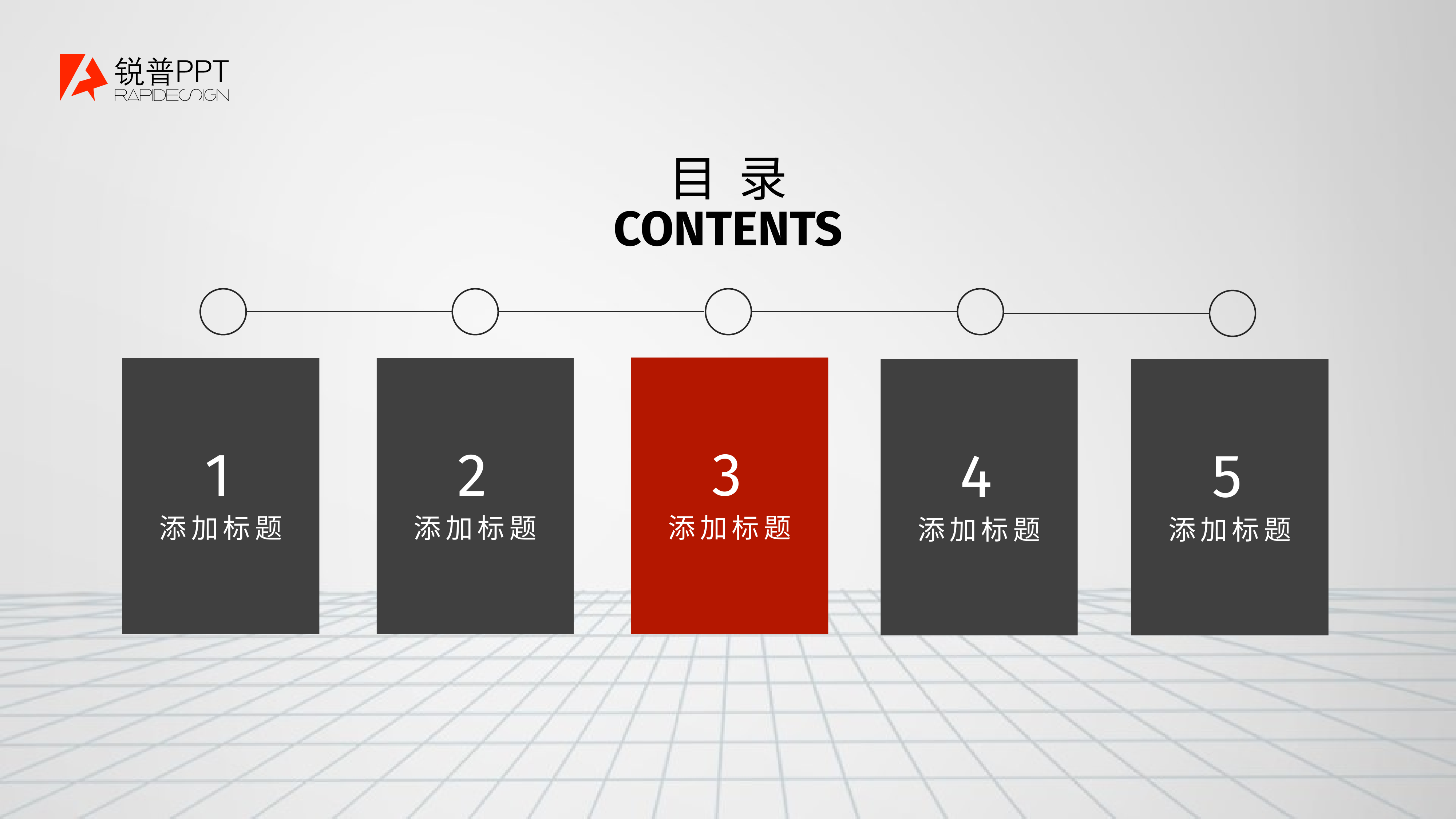

目  录
CONTENTS

3
添加标题

1
添加标题

2
添加标题

5
添加标题

4
添加标题